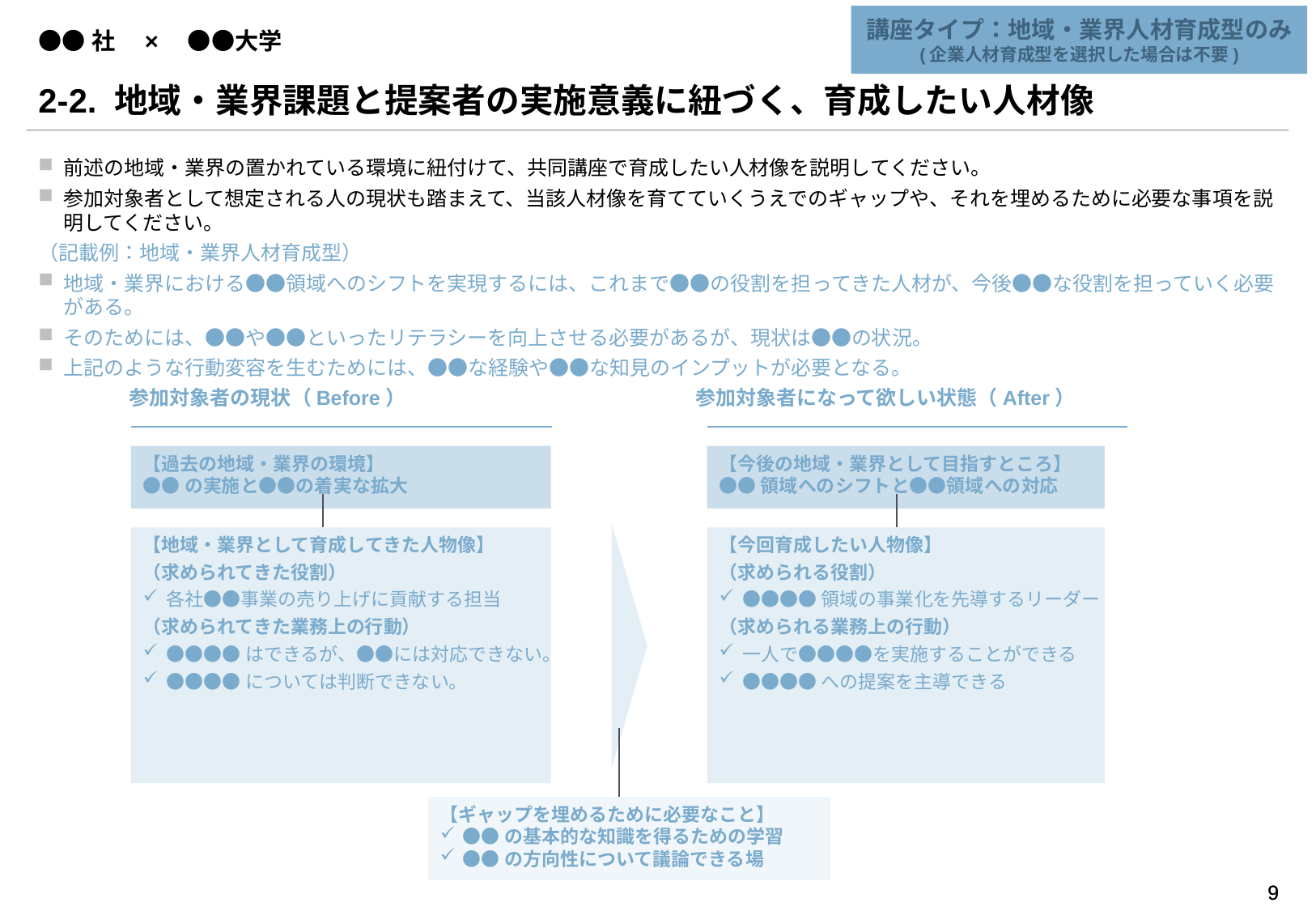

講座タイプ：地域・業界人材育成型のみ
(企業人材育成型を選択した場合は不要)
# ●●社　×　●●大学
2-2. 地域・業界課題と提案者の実施意義に紐づく、育成したい人材像
前述の地域・業界の置かれている環境に紐付けて、共同講座で育成したい人材像を説明してください。
参加対象者として想定される人の現状も踏まえて、当該人材像を育てていくうえでのギャップや、それを埋めるために必要な事項を説明してください。
（記載例：地域・業界人材育成型）
地域・業界における●●領域へのシフトを実現するには、これまで●●の役割を担ってきた人材が、今後●●な役割を担っていく必要がある。
そのためには、●●や●●といったリテラシーを向上させる必要があるが、現状は●●の状況。
上記のような行動変容を生むためには、●●な経験や●●な知見のインプットが必要となる。
参加対象者の現状（Before）
参加対象者になって欲しい状態（After）
【過去の地域・業界の環境】
●●の実施と●●の着実な拡大
【今後の地域・業界として目指すところ】
●●領域へのシフトと●●領域への対応
【地域・業界として育成してきた人物像】
（求められてきた役割）
各社●●事業の売り上げに貢献する担当
（求められてきた業務上の行動）
●●●●はできるが、●●には対応できない。
●●●●については判断できない。
【今回育成したい人物像】
（求められる役割）
●●●●領域の事業化を先導するリーダー
（求められる業務上の行動）
一人で●●●●を実施することができる
●●●●への提案を主導できる

【ギャップを埋めるために必要なこと】
●●の基本的な知識を得るための学習
●●の方向性について議論できる場